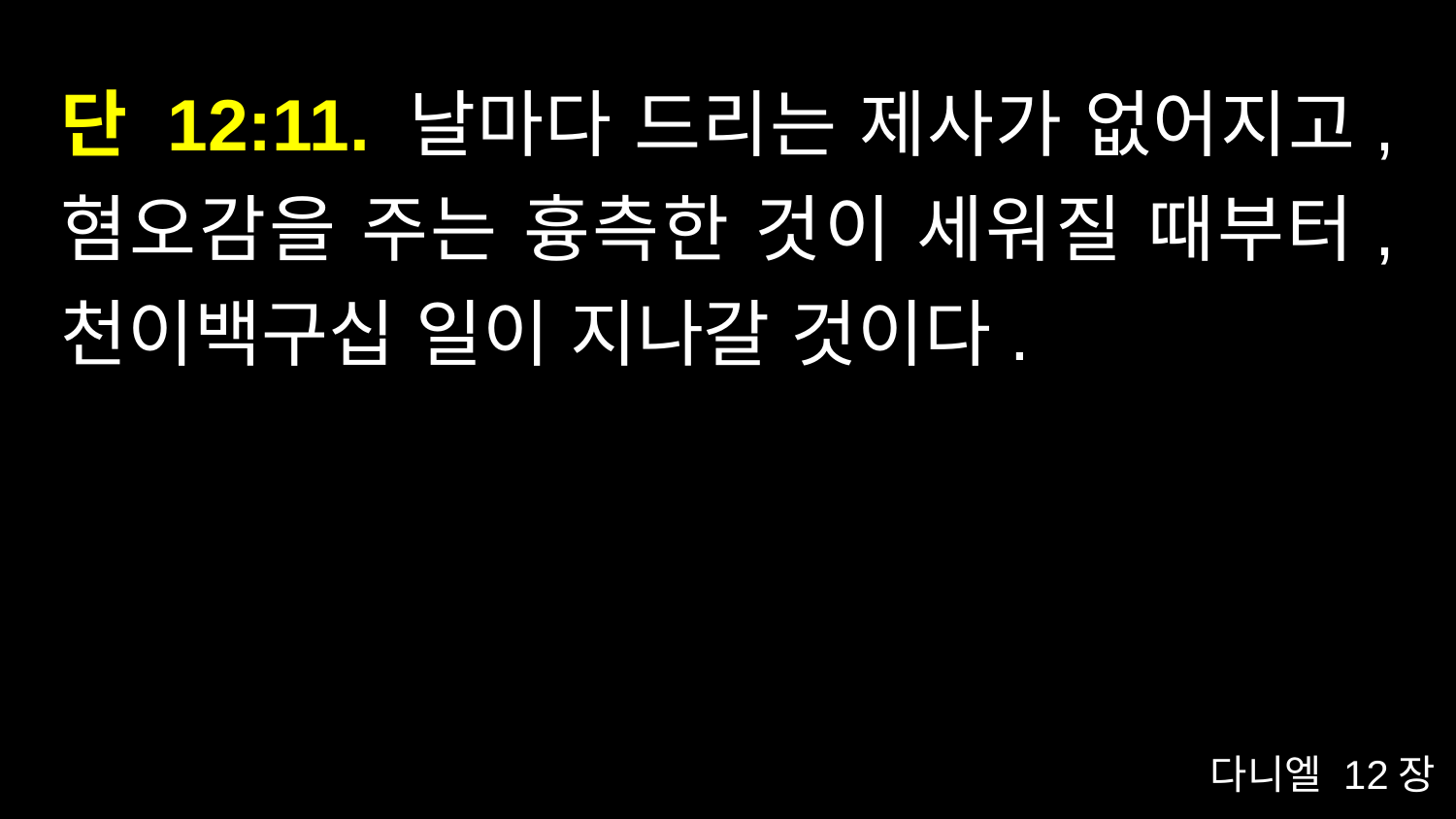

# 단 12:11. 날마다 드리는 제사가 없어지고, 혐오감을 주는 흉측한 것이 세워질 때부터, 천이백구십 일이 지나갈 것이다.
다니엘 12장